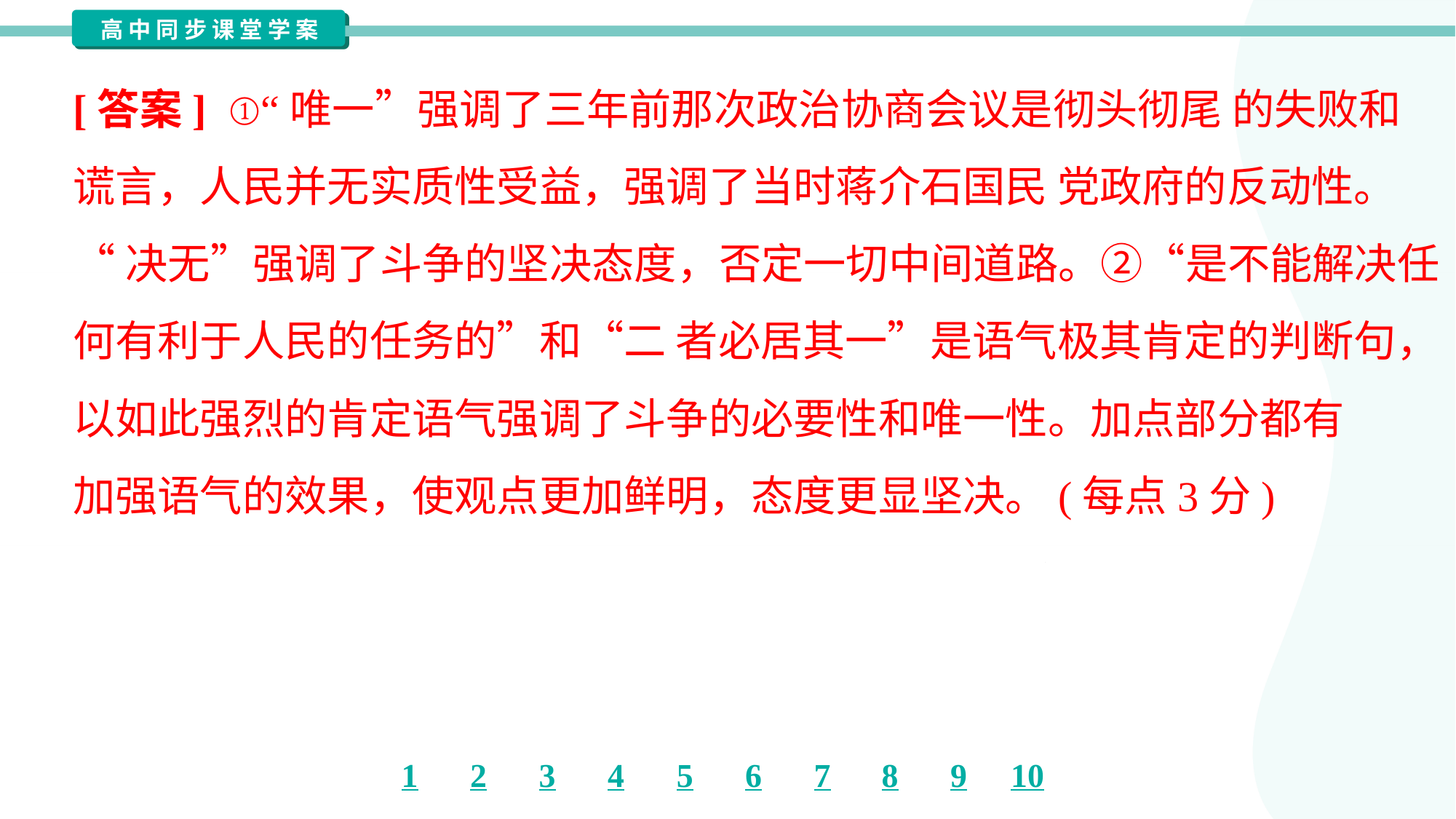

[答案]  ①“唯一”强调了三年前那次政治协商会议是彻头彻尾 的失败和
谎言，人民并无实质性受益，强调了当时蒋介石国民 党政府的反动性。
“决无”强调了斗争的坚决态度，否定一切中间道路。②“是不能解决任
何有利于人民的任务的”和“二 者必居其一”是语气极其肯定的判断句，
以如此强烈的肯定语气强调了斗争的必要性和唯一性。加点部分都有
加强语气的效果，使观点更加鲜明，态度更显坚决。(每点3分)